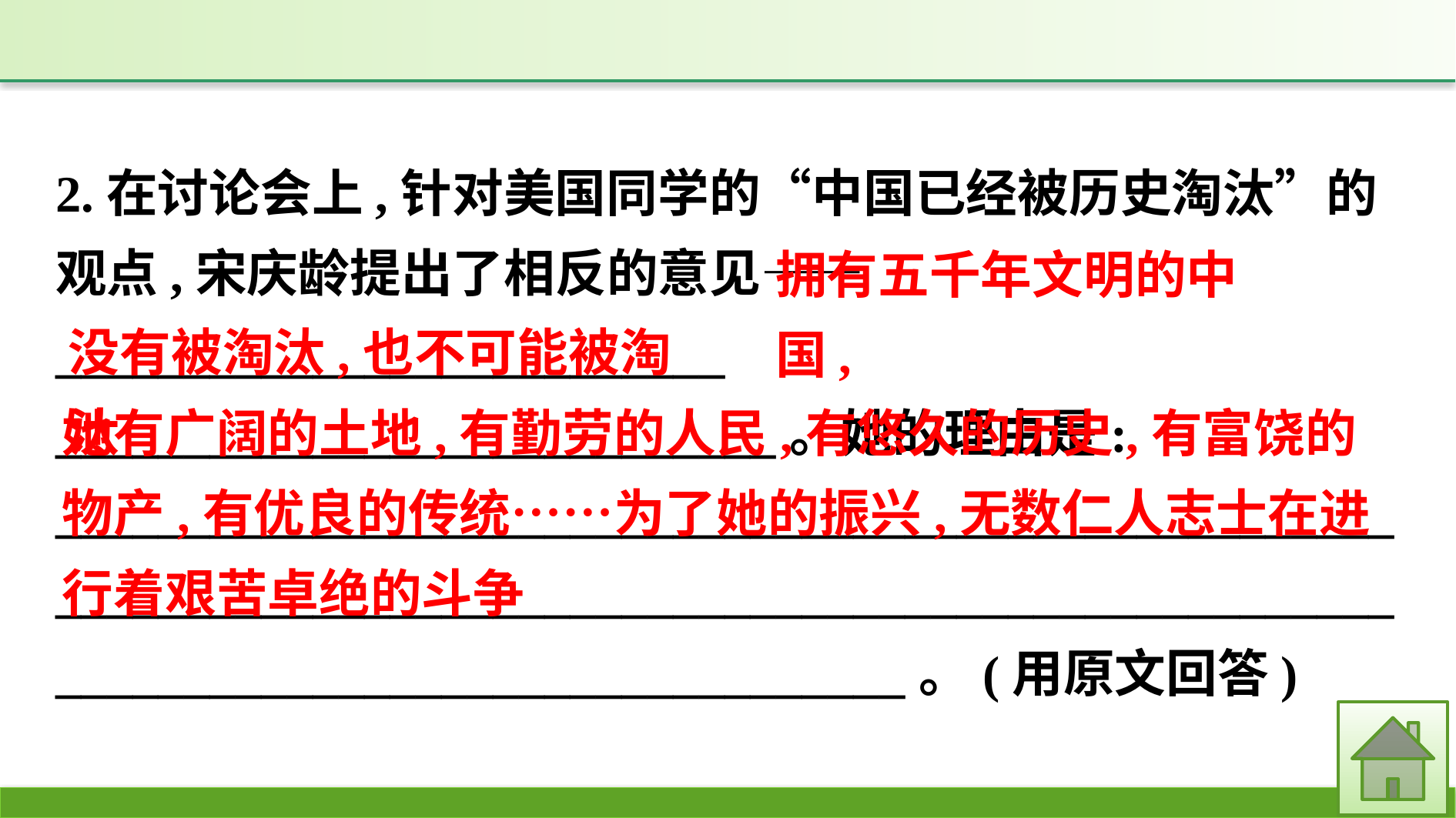

2.在讨论会上,针对美国同学的“中国已经被历史淘汰”的观点,宋庆龄提出了相反的意见——__________________________
____________________________。她的理由是:
____________________________________________________
____________________________________________________
_________________________________。(用原文回答)
拥有五千年文明的中国,
没有被淘汰,也不可能被淘汰
她有广阔的土地,有勤劳的人民,有悠久的历史,有富饶的物产,有优良的传统……为了她的振兴,无数仁人志士在进行着艰苦卓绝的斗争